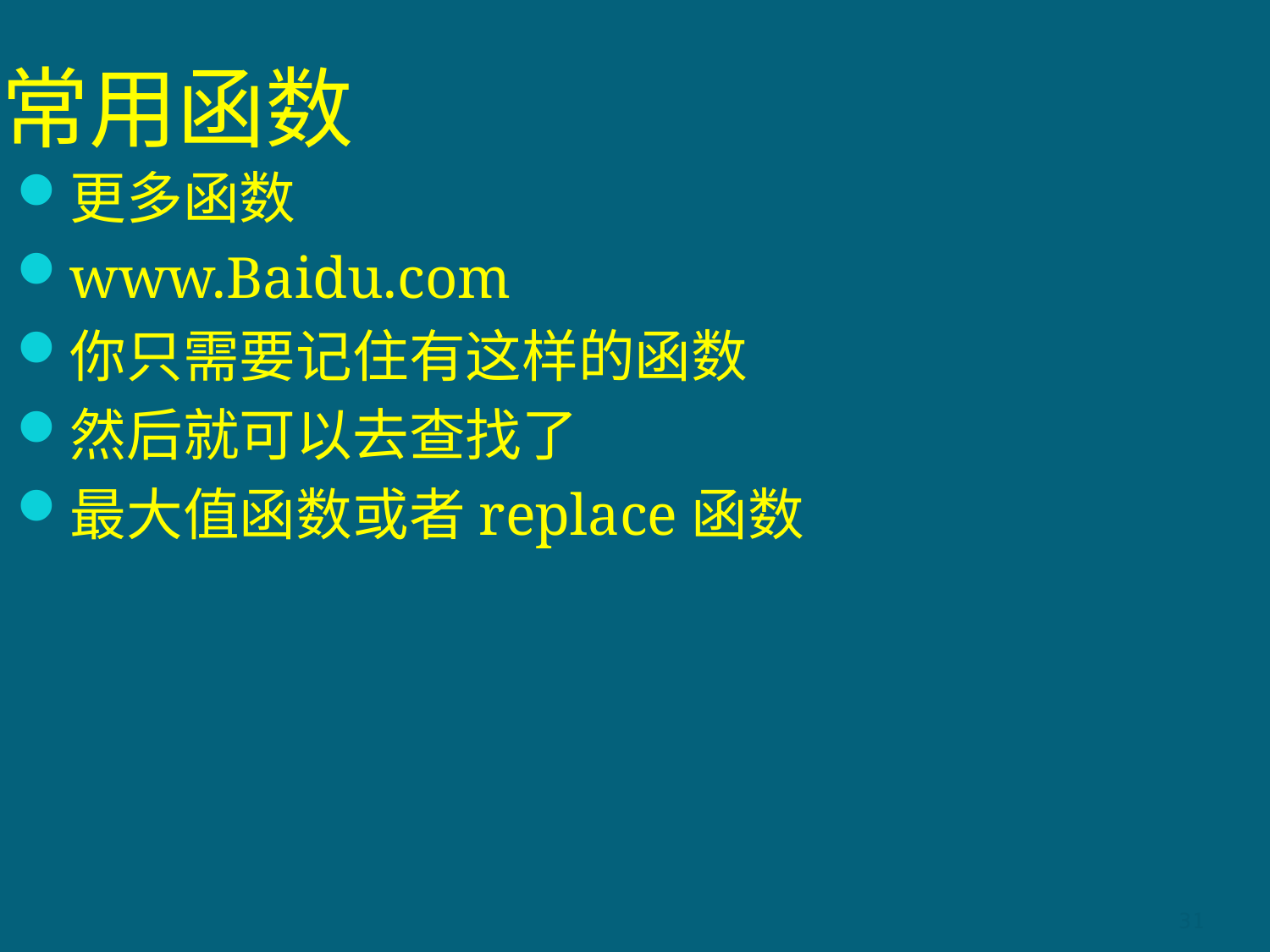

# 常用函数
更多函数
www.Baidu.com
你只需要记住有这样的函数
然后就可以去查找了
最大值函数或者replace函数

31